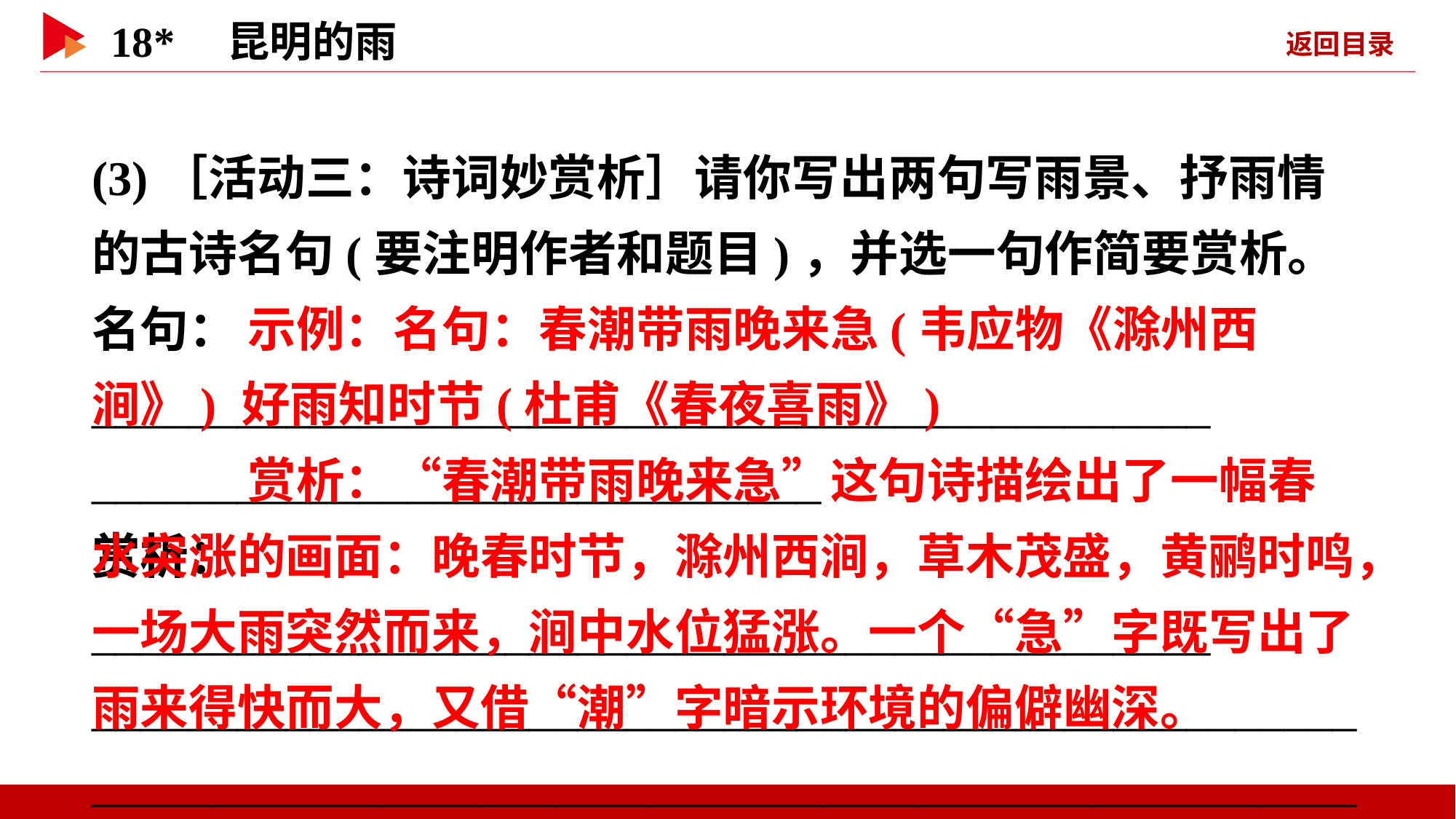

(3)［活动三：诗词妙赏析］请你写出两句写雨景、抒雨情的古诗名句(要注明作者和题目)，并选一句作简要赏析。
名句：______________________________________________
______________________________
赏析：______________________________________________
____________________________________________________________________________________________________________________________________________________________
             示例：名句：春潮带雨晚来急(韦应物《滁州西涧》) 好雨知时节(杜甫《春夜喜雨》)
             赏析：“春潮带雨晚来急”这句诗描绘出了一幅春水突涨的画面：晚春时节，滁州西涧，草木茂盛，黄鹂时鸣，一场大雨突然而来，涧中水位猛涨。一个“急”字既写出了雨来得快而大，又借“潮”字暗示环境的偏僻幽深。